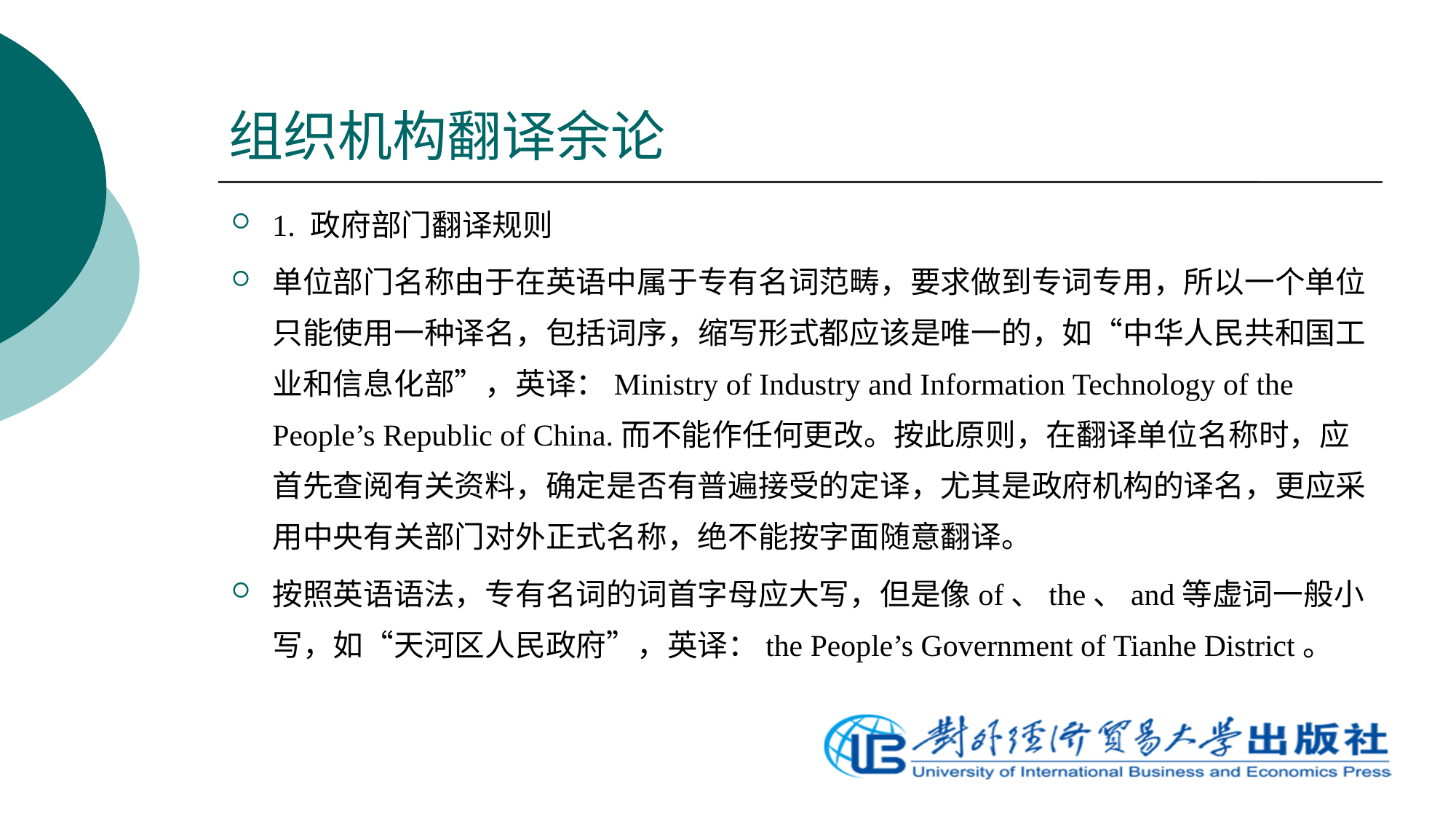

# 组织机构翻译余论
1. 政府部门翻译规则
单位部门名称由于在英语中属于专有名词范畴，要求做到专词专用，所以一个单位只能使用一种译名，包括词序，缩写形式都应该是唯一的，如“中华人民共和国工业和信息化部”，英译：Ministry of Industry and Information Technology of the People’s Republic of China.而不能作任何更改。按此原则，在翻译单位名称时，应首先查阅有关资料，确定是否有普遍接受的定译，尤其是政府机构的译名，更应采用中央有关部门对外正式名称，绝不能按字面随意翻译。
按照英语语法，专有名词的词首字母应大写，但是像of、the、and等虚词一般小写，如“天河区人民政府”，英译：the People’s Government of Tianhe District。